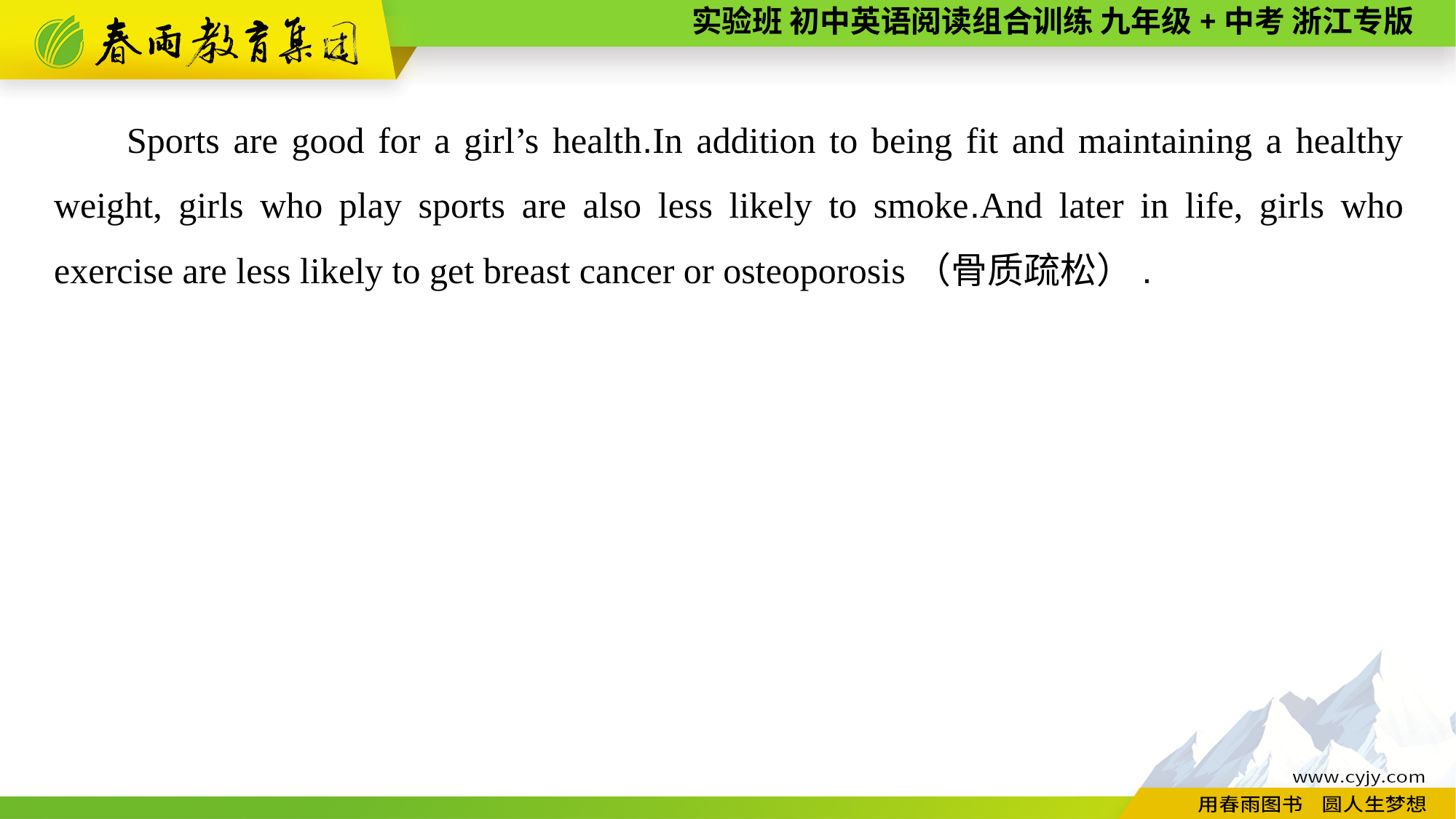

Sports are good for a girl’s health.In addition to being fit and maintaining a healthy weight, girls who play sports are also less likely to smoke.And later in life, girls who exercise are less likely to get breast cancer or osteoporosis（骨质疏松）.